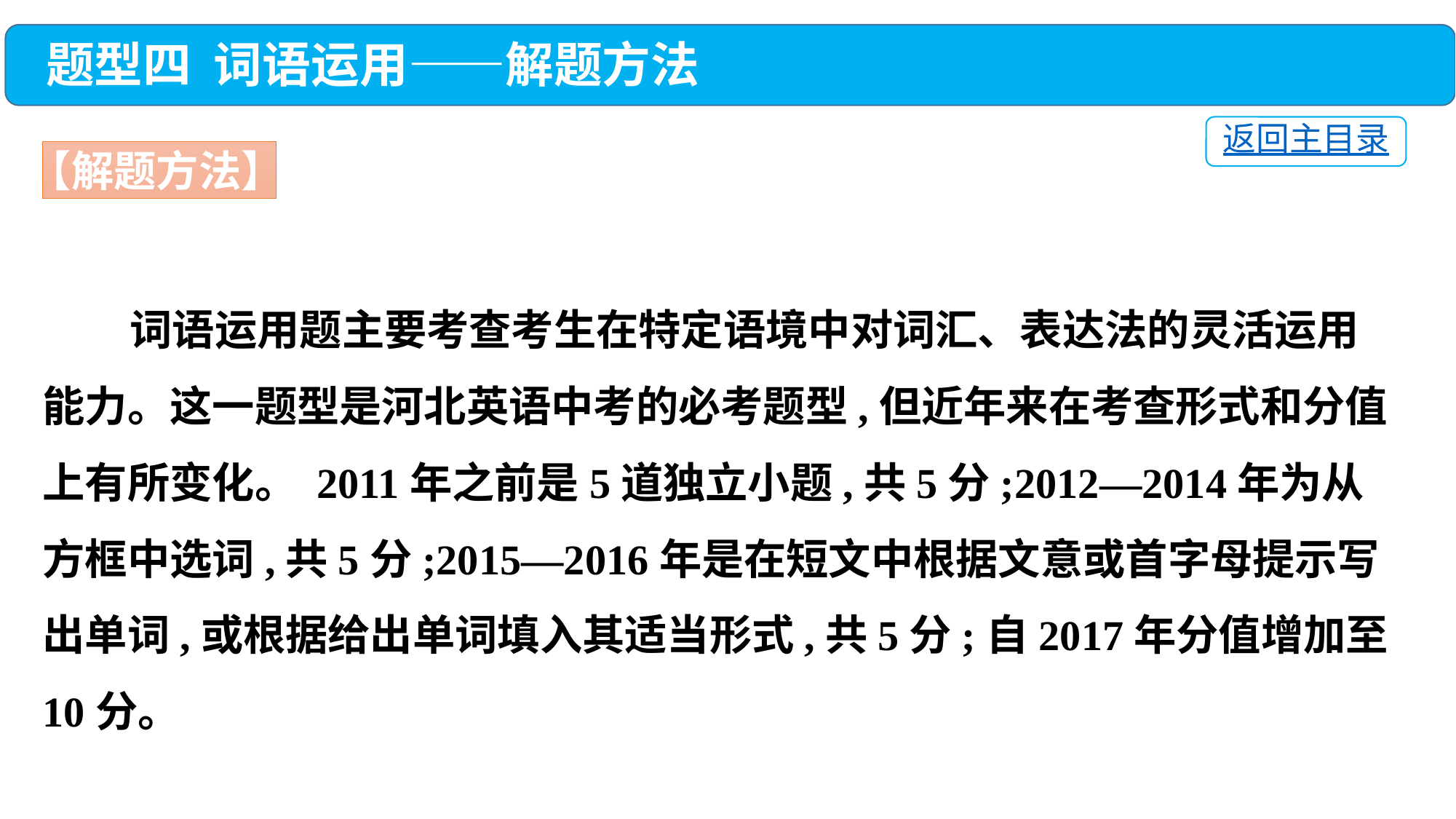

题型四  词语运用——解题方法
返回主目录
【解题方法】

        词语运用题主要考查考生在特定语境中对词汇、表达法的灵活运用能力。这一题型是河北英语中考的必考题型,但近年来在考查形式和分值上有所变化。 2011年之前是5道独立小题,共5分;2012—2014年为从方框中选词,共5分;2015—2016年是在短文中根据文意或首字母提示写出单词,或根据给出单词填入其适当形式,共5分;自2017年分值增加至10分。